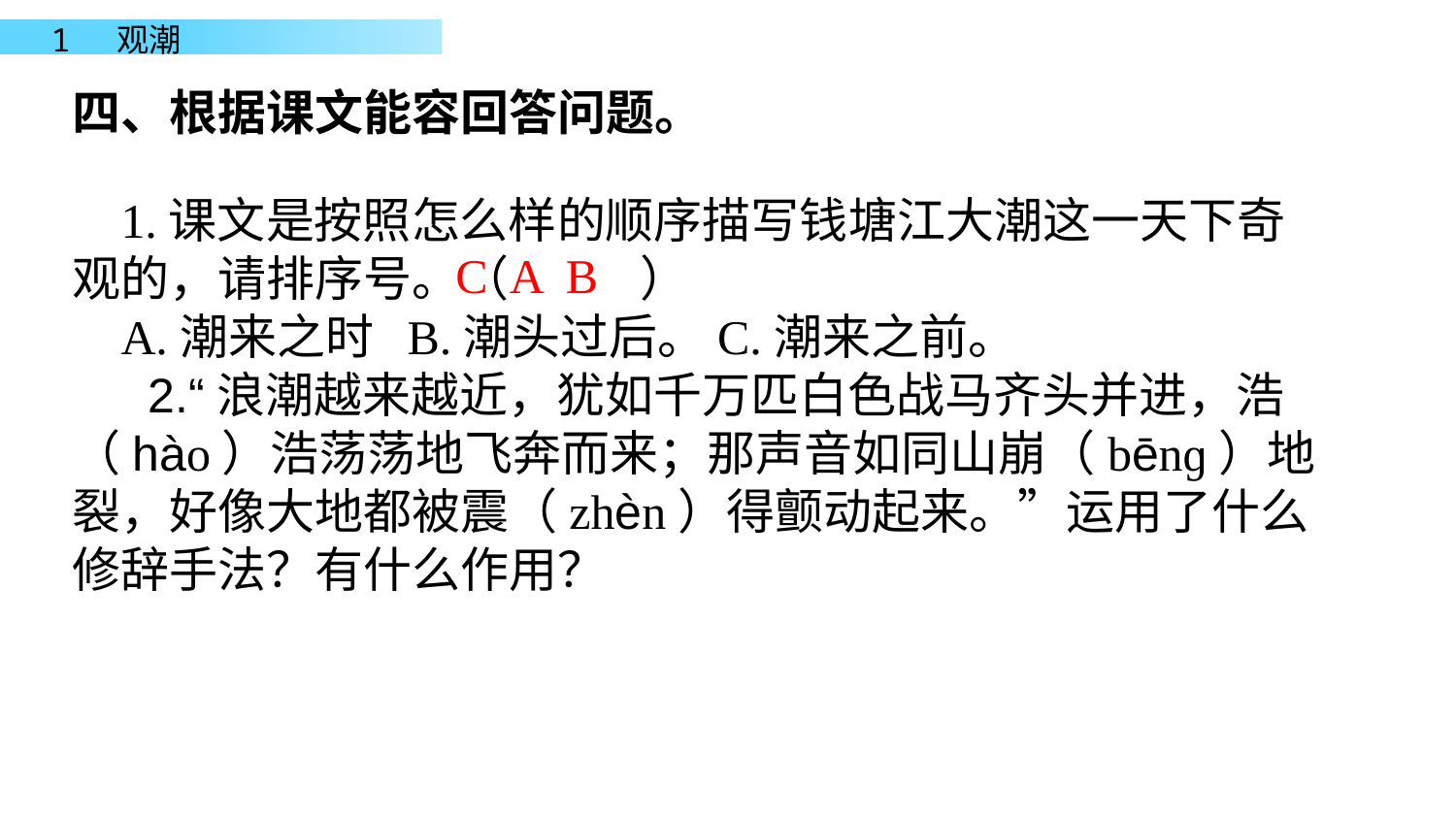

四、根据课文能容回答问题。
1.课文是按照怎么样的顺序描写钱塘江大潮这一天下奇观的，请排序号。（            ）
A.潮来之时  B.潮头过后。C.潮来之前。
  2.“浪潮越来越近，犹如千万匹白色战马齐头并进，浩（hào）浩荡荡地飞奔而来；那声音如同山崩（bēnɡ）地裂，好像大地都被震（zhèn）得颤动起来。”运用了什么修辞手法？有什么作用？
C  A  B